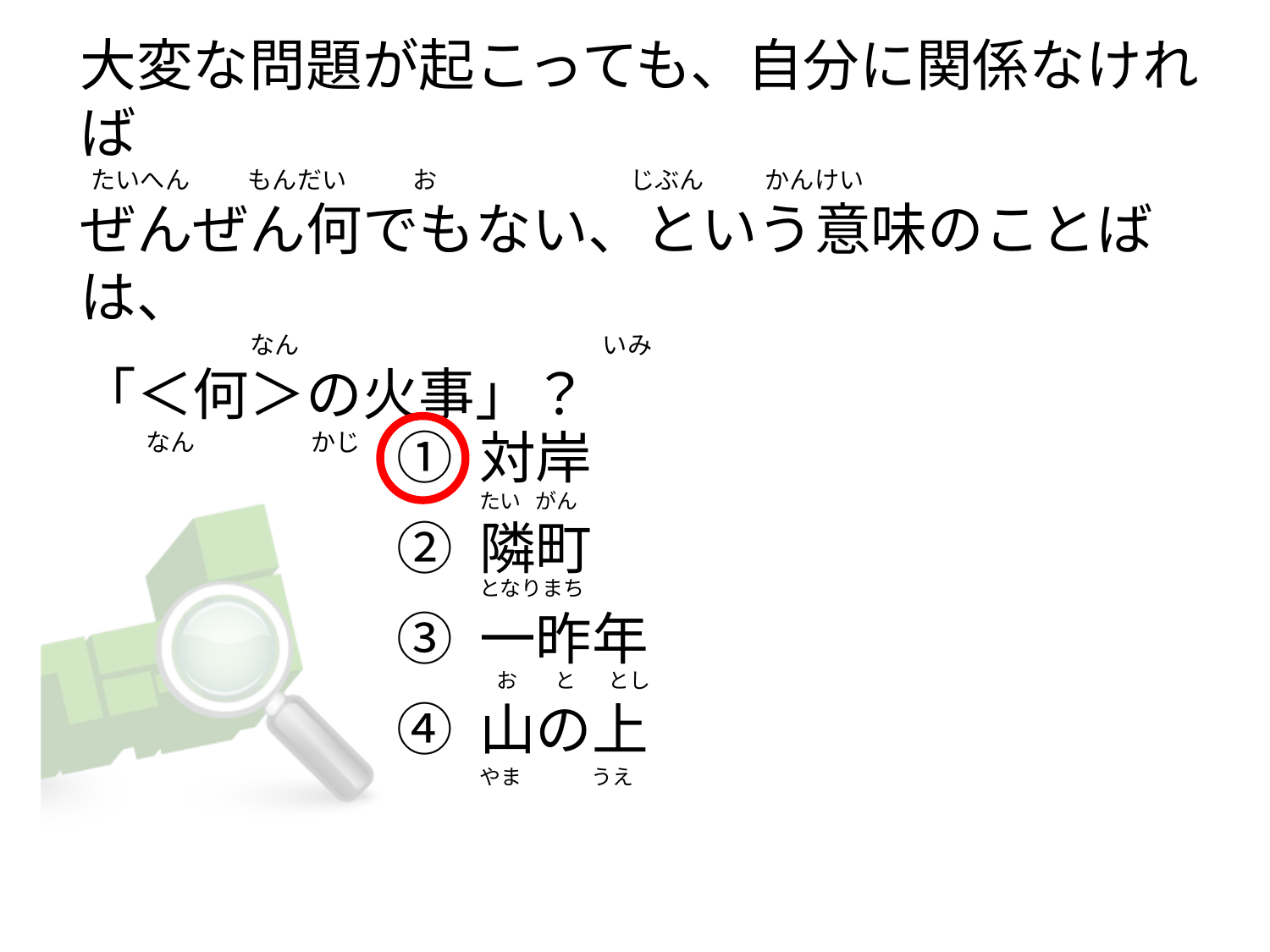

# 大変な問題が起こっても、自分に関係なければ   たいへん    　  もんだい            お                                   じぶん           かんけい ぜんぜん何でもない、という意味のことばは、                                なん                                                       いみ 「＜何＞の火事」？             なん                     かじ
① 対岸
② 隣町
③ 一昨年
④ 山の上

たい   がん
となりまち
   お        と       とし
やま               うえ